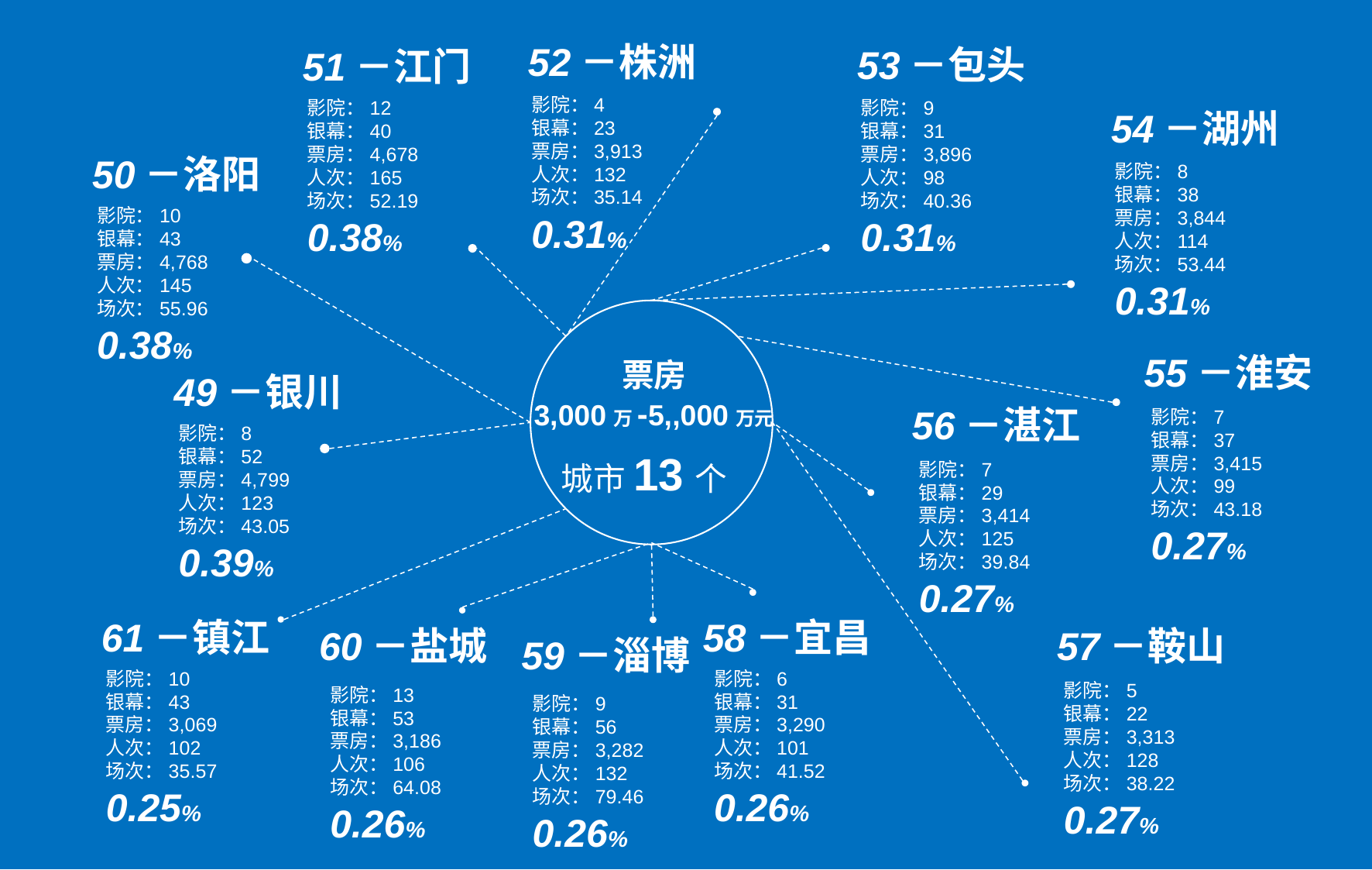

52－株洲
53－包头
51－江门
影院：4
银幕：23
票房：3,913
人次：132
场次：35.14
0.31%
影院：12
银幕：40
票房：4,678
人次：165
场次：52.19
0.38%
影院：9
银幕：31
票房：3,896
人次：98
场次：40.36
0.31%
54－湖州

影院：8
银幕：38
票房：3,844
人次：114
场次：53.44
0.31%
50－洛阳
影院：10
银幕：43
票房：4,768
人次：145
场次：55.96
0.38%

55－淮安
票房
3,000万-5,,000万元
城市13个
49－银川
影院：7
银幕：37
票房：3,415
人次：99
场次：43.18
0.27%
56－湛江
影院：8
银幕：52
票房：4,799
人次：123
场次：43.05
0.39%

影院：7
银幕：29
票房：3,414
人次：125
场次：39.84
0.27%

61－镇江

58－宜昌

60－盐城

57－鞍山
59－淄博
影院：10
银幕：43
票房：3,069
人次：102
场次：35.57
0.25%
影院：6
银幕：31
票房：3,290
人次：101
场次：41.52
0.26%
影院：5
银幕：22
票房：3,313
人次：128
场次：38.22
0.27%
影院：13
银幕：53
票房：3,186
人次：106
场次：64.08
0.26%
影院：9
银幕：56
票房：3,282
人次：132
场次：79.46
0.26%